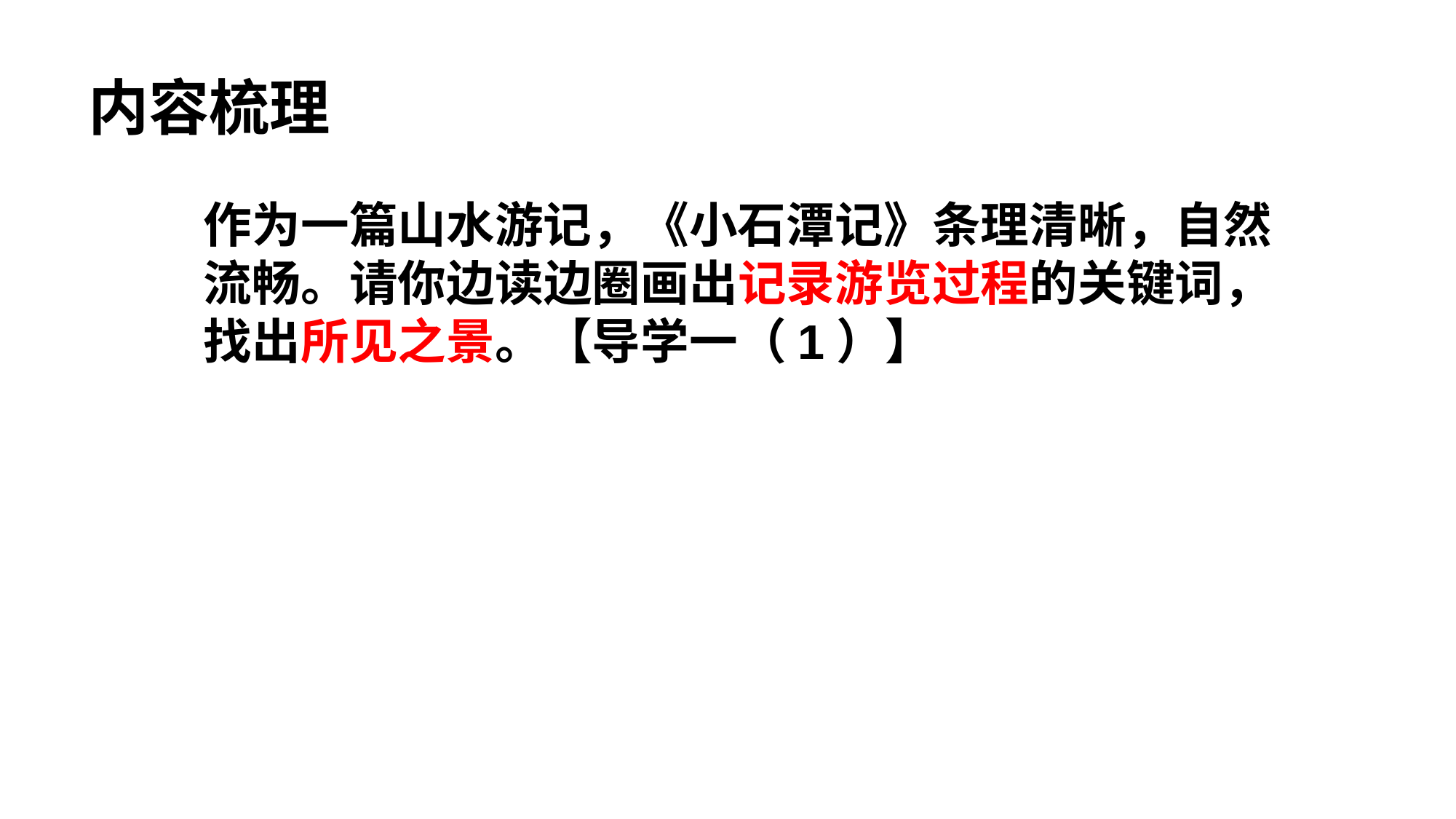

# 内容梳理
作为一篇山水游记，《小石潭记》条理清晰，自然流畅。请你边读边圈画出记录游览过程的关键词，找出所见之景。【导学一（1）】